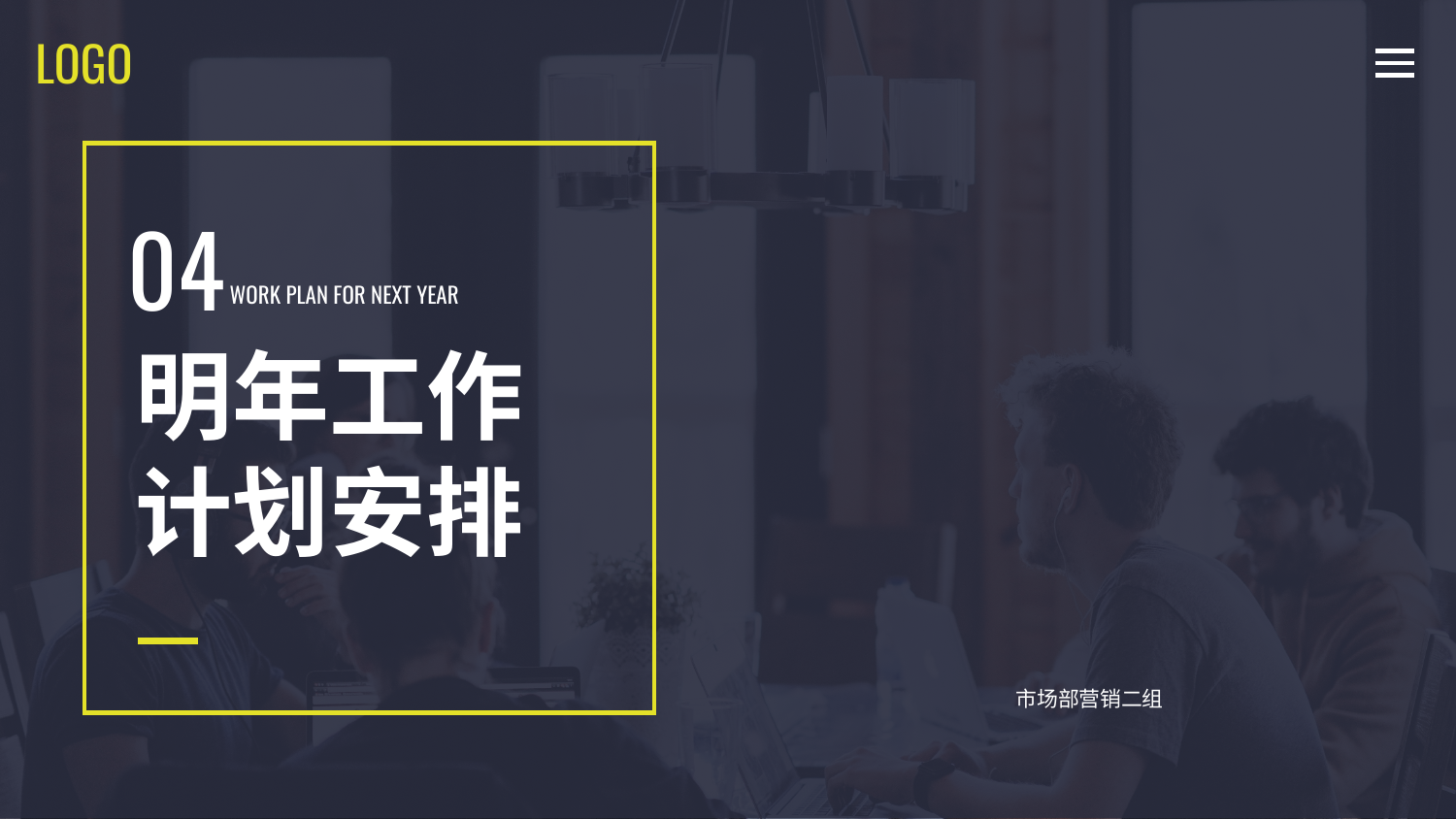

LOGO

04
WORK PLAN FOR NEXT YEAR
明年工作
计划安排
市场部营销二组